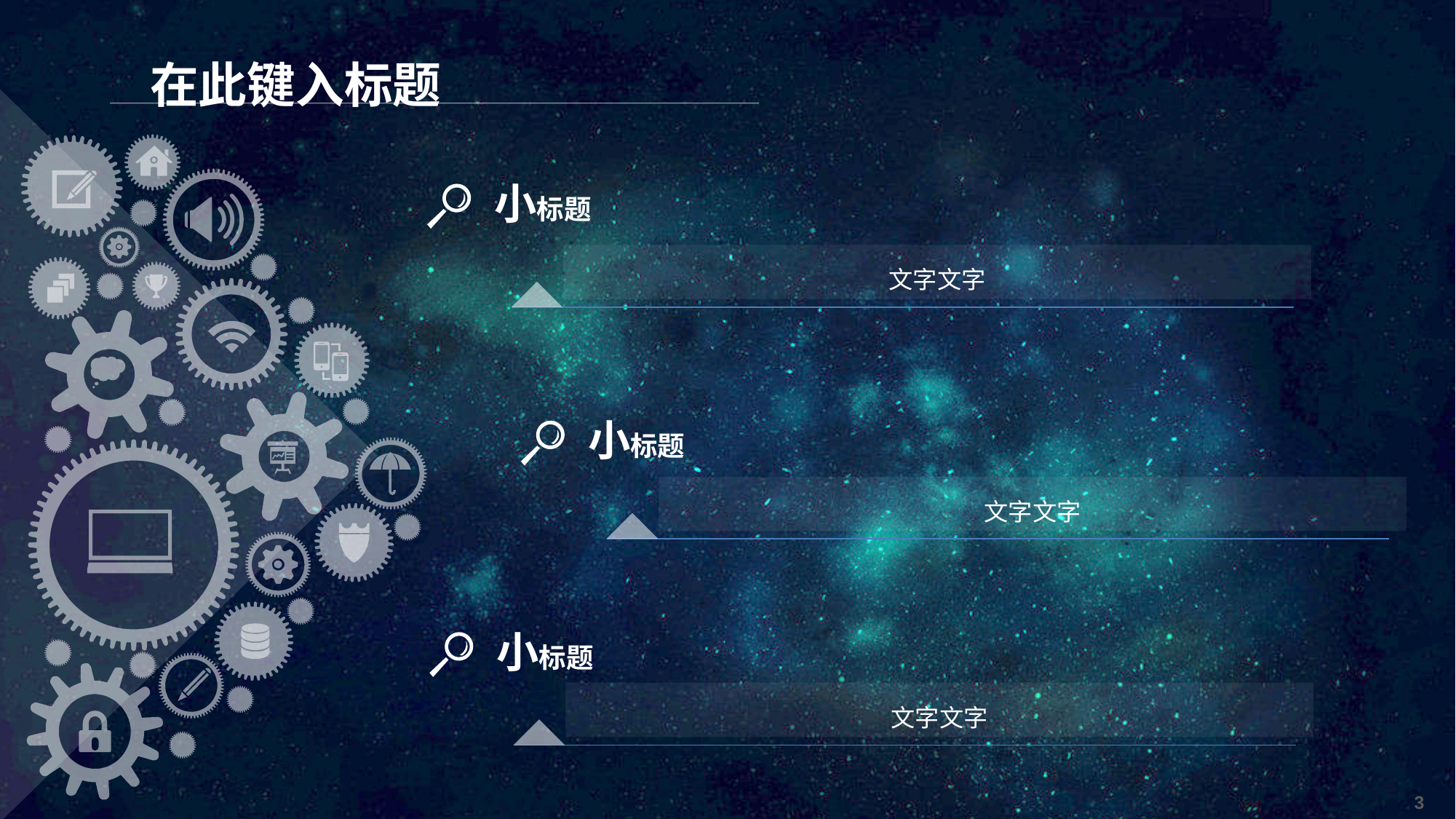

# 在此键入标题

小标题

文字文字

小标题

文字文字

小标题

文字文字